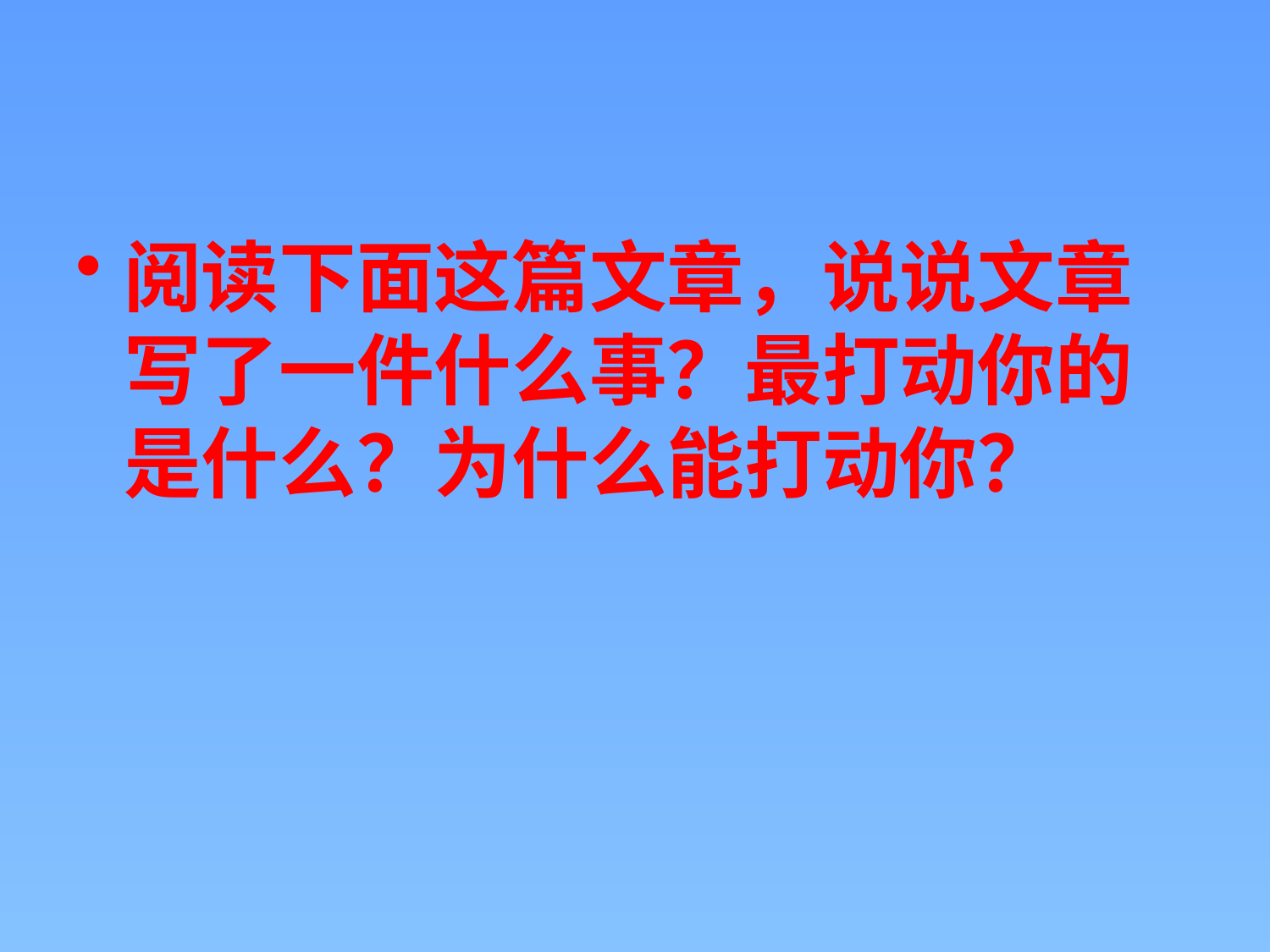

阅读下面这篇文章，说说文章写了一件什么事？最打动你的是什么？为什么能打动你？